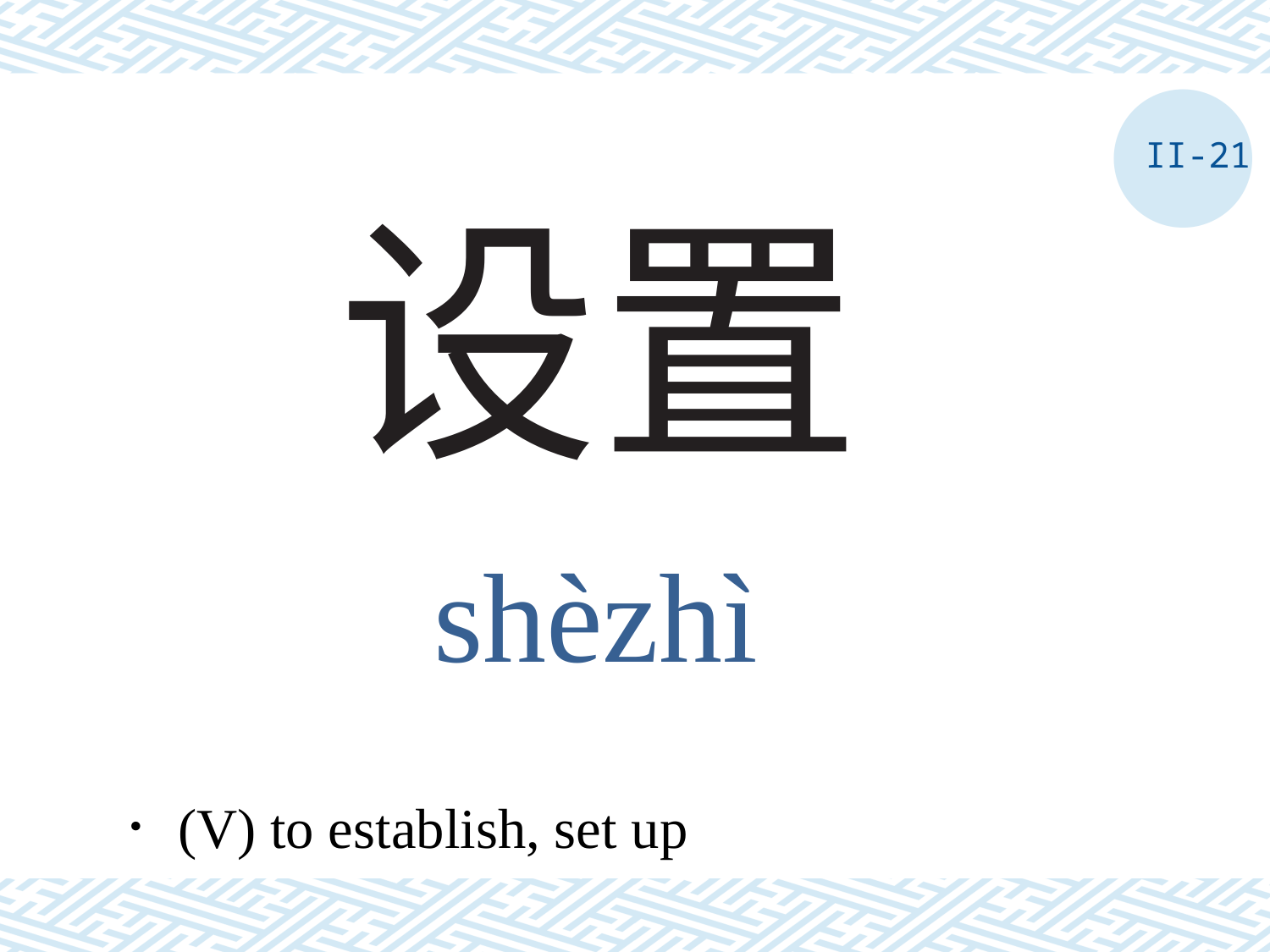

II-21

# 设置
shèzhì
．(V) to establish, set up